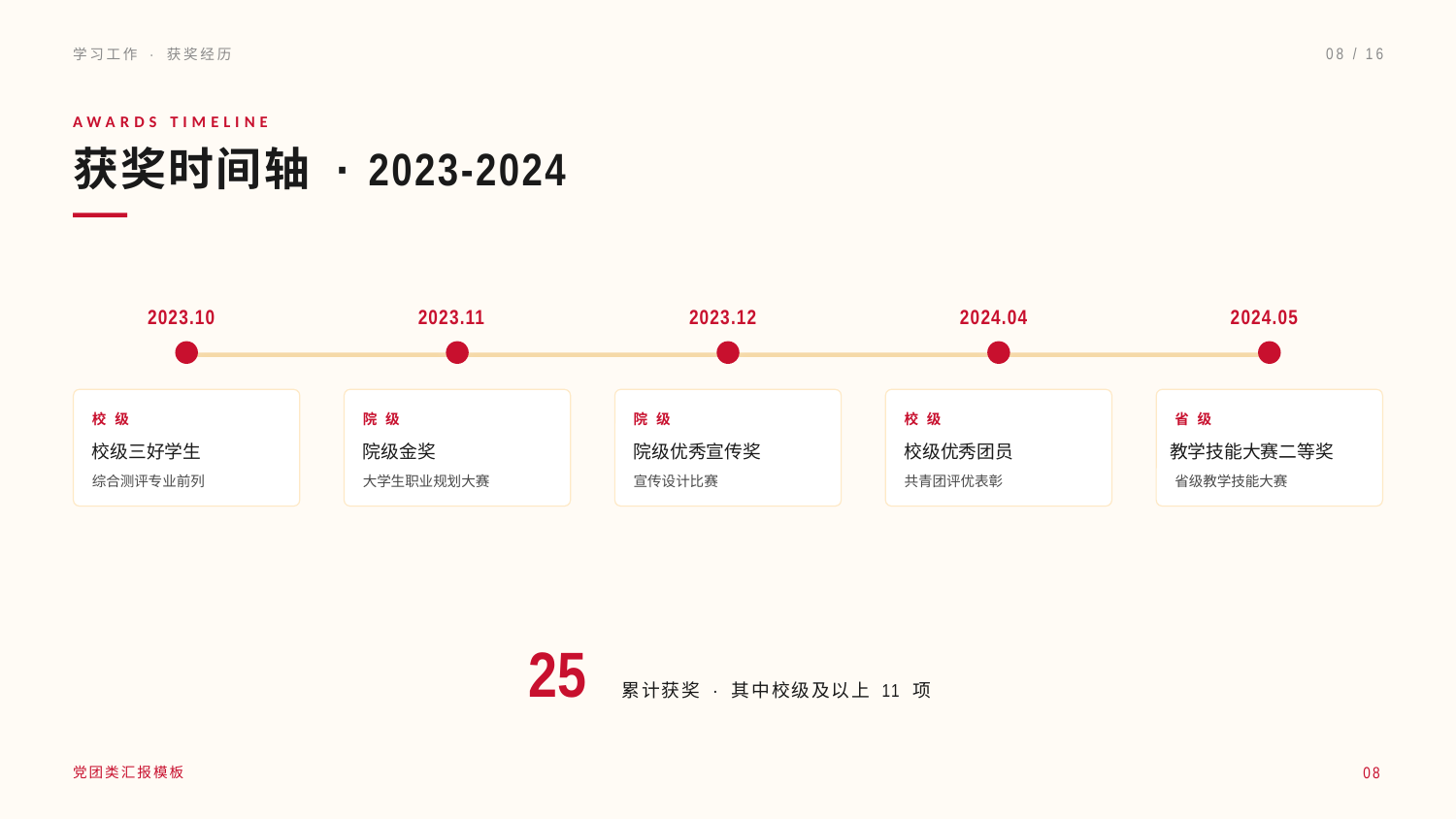

学习工作 · 获奖经历
08 / 16
AWARDS TIMELINE
获奖时间轴 · 2023-2024

2023.10
2023.11
2023.12
2024.04
2024.05

校 级
院 级
院 级
校 级
省 级
校级三好学生
院级金奖
院级优秀宣传奖
校级优秀团员
教学技能大赛二等奖
综合测评专业前列
大学生职业规划大赛
宣传设计比赛
共青团评优表彰
省级教学技能大赛
25
累计获奖 · 其中校级及以上 11 项
08
党团类汇报模板